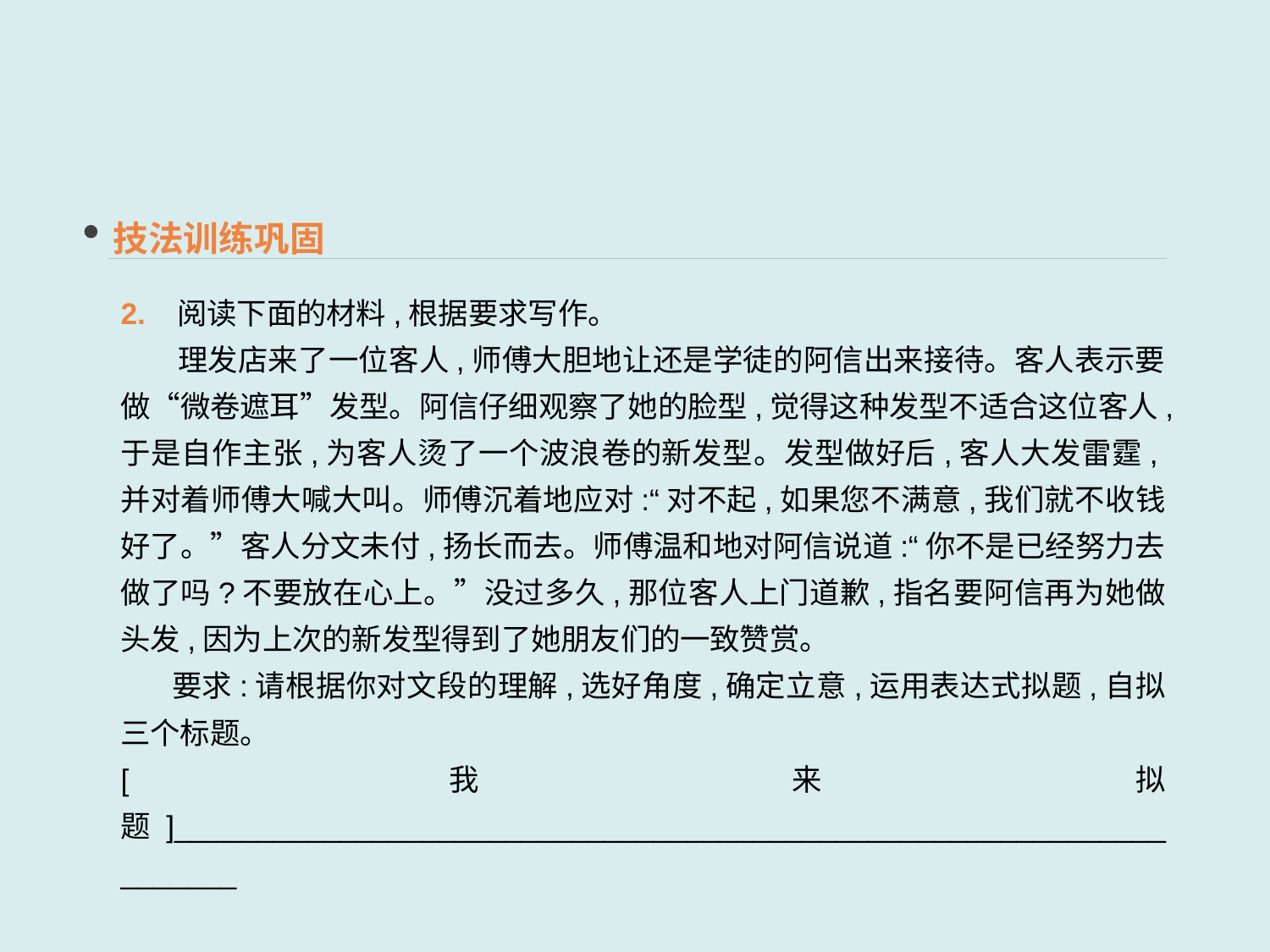

技法训练巩固

2.   阅读下面的材料,根据要求写作。
       理发店来了一位客人,师傅大胆地让还是学徒的阿信出来接待。客人表示要做“微卷遮耳”发型。阿信仔细观察了她的脸型,觉得这种发型不适合这位客人,于是自作主张,为客人烫了一个波浪卷的新发型。发型做好后,客人大发雷霆,并对着师傅大喊大叫。师傅沉着地应对:“对不起,如果您不满意,我们就不收钱好了。”客人分文未付,扬长而去。师傅温和地对阿信说道:“你不是已经努力去做了吗?不要放在心上。”没过多久,那位客人上门道歉,指名要阿信再为她做头发,因为上次的新发型得到了她朋友们的一致赞赏。
      要求:请根据你对文段的理解,选好角度,确定立意,运用表达式拟题,自拟三个标题。
[我来拟题]___________________________________________________________________